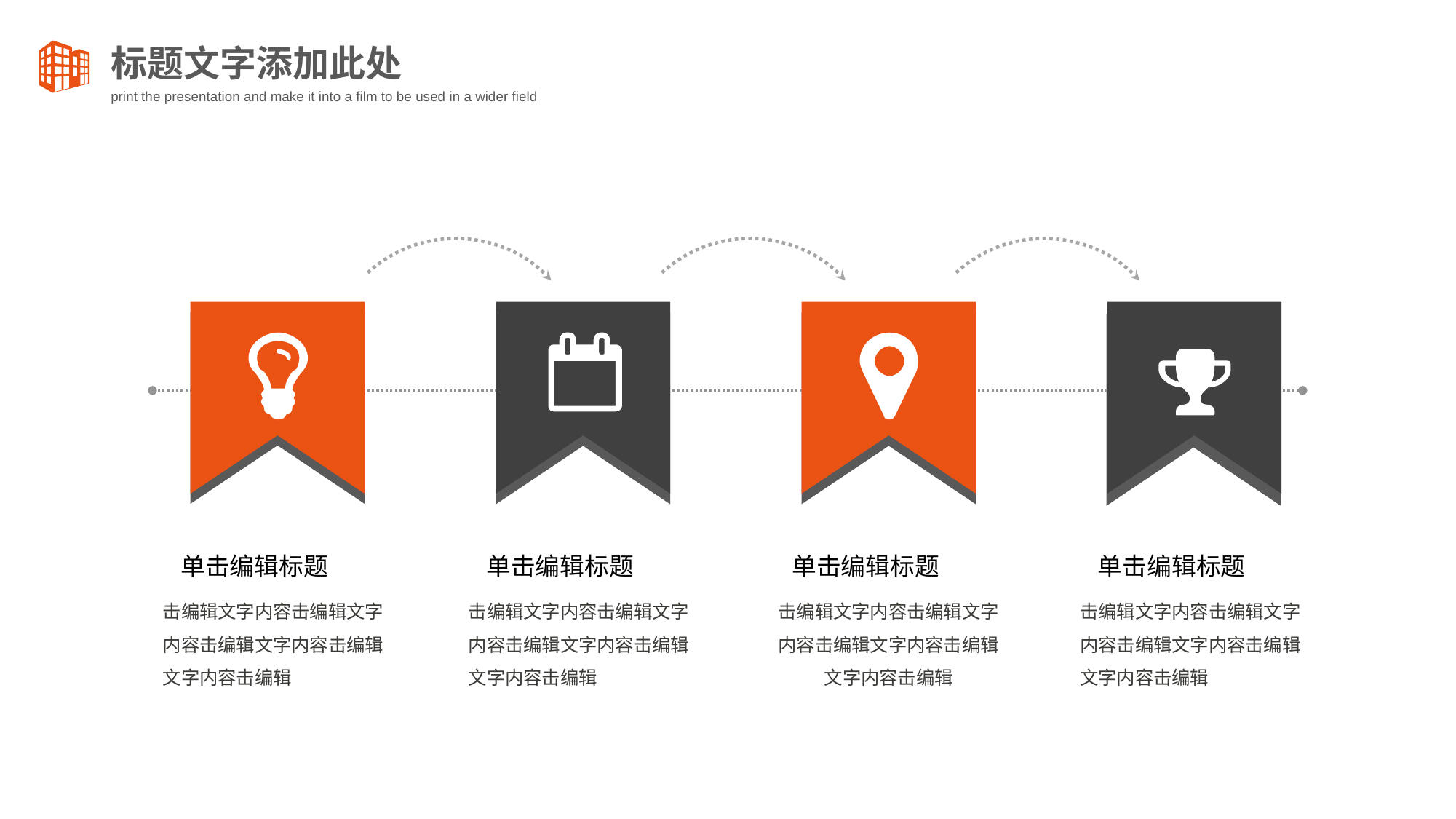

标题文字添加此处
print the presentation and make it into a film to be used in a wider field

单击编辑标题
击编辑文字内容击编辑文字内容击编辑文字内容击编辑文字内容击编辑
单击编辑标题
击编辑文字内容击编辑文字内容击编辑文字内容击编辑文字内容击编辑
单击编辑标题
击编辑文字内容击编辑文字内容击编辑文字内容击编辑文字内容击编辑

单击编辑标题

击编辑文字内容击编辑文字内容击编辑文字内容击编辑文字内容击编辑